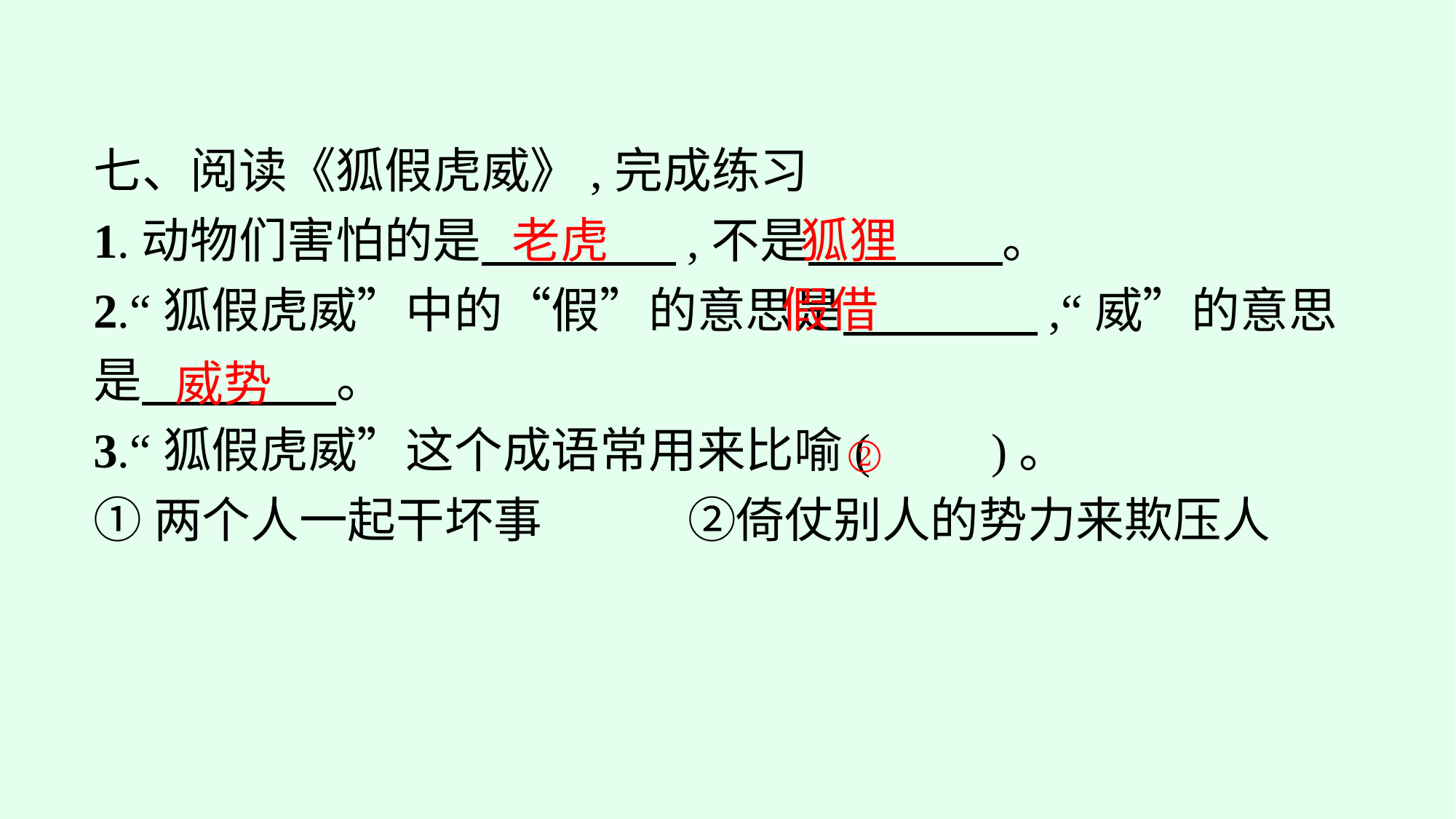

七、阅读《狐假虎威》,完成练习
1.动物们害怕的是　　　　,不是　　　　。
2.“狐假虎威”中的“假”的意思是　　　　,“威”的意思是　　　　。
3.“狐假虎威”这个成语常用来比喻(　　)。
①两个人一起干坏事　　　②倚仗别人的势力来欺压人
老虎
狐狸
假借
威势
②